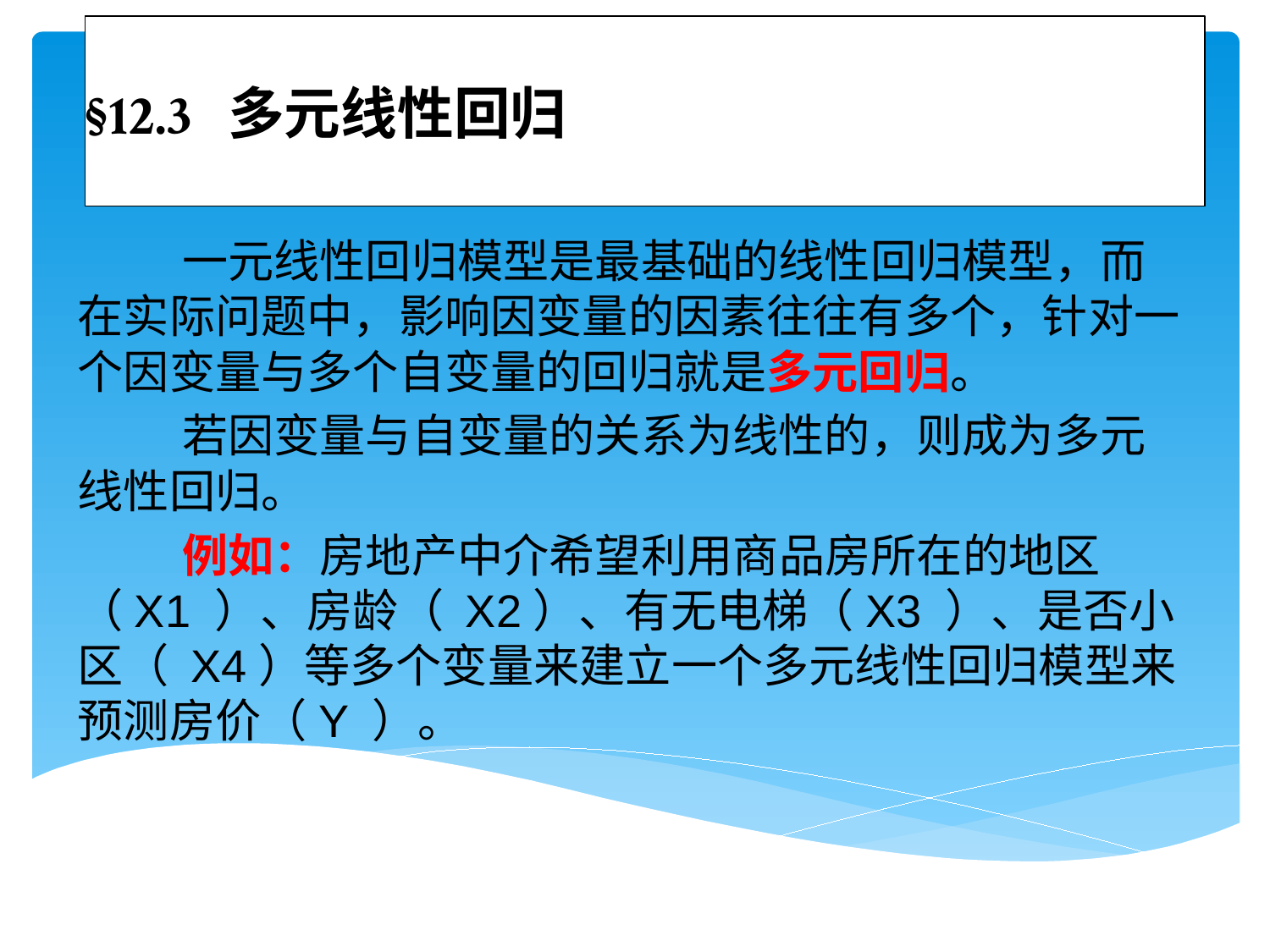

# §12.3  多元线性回归
         一元线性回归模型是最基础的线性回归模型，而在实际问题中，影响因变量的因素往往有多个，针对一个因变量与多个自变量的回归就是多元回归。
         若因变量与自变量的关系为线性的，则成为多元线性回归。
         例如：房地产中介希望利用商品房所在的地区（X1 ）、房龄（ X2）、有无电梯（X3 ）、是否小区（ X4）等多个变量来建立一个多元线性回归模型来预测房价（Y ）。